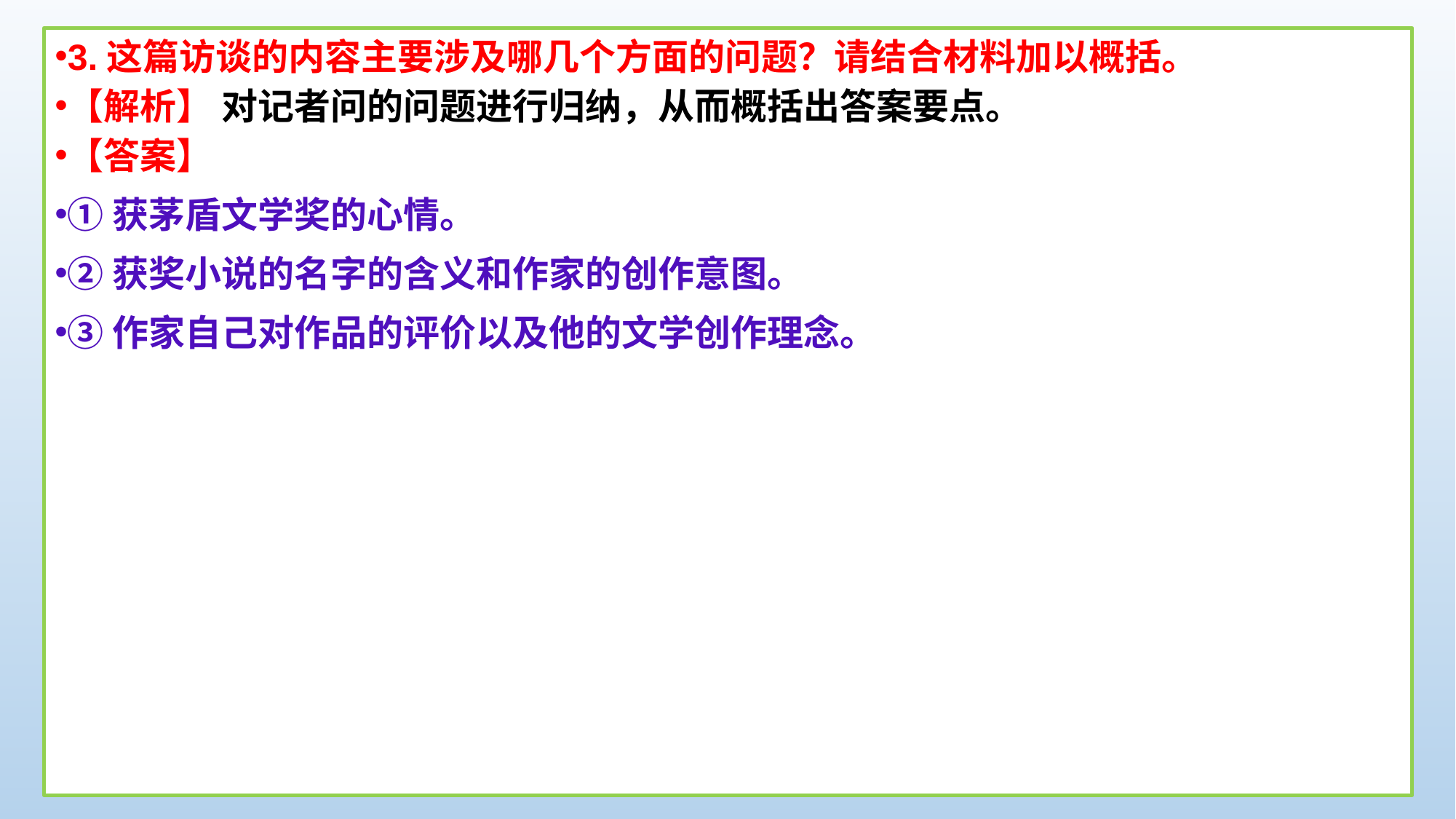

3.这篇访谈的内容主要涉及哪几个方面的问题？请结合材料加以概括。
【解析】 对记者问的问题进行归纳，从而概括出答案要点。
【答案】
①获茅盾文学奖的心情。
②获奖小说的名字的含义和作家的创作意图。
③作家自己对作品的评价以及他的文学创作理念。